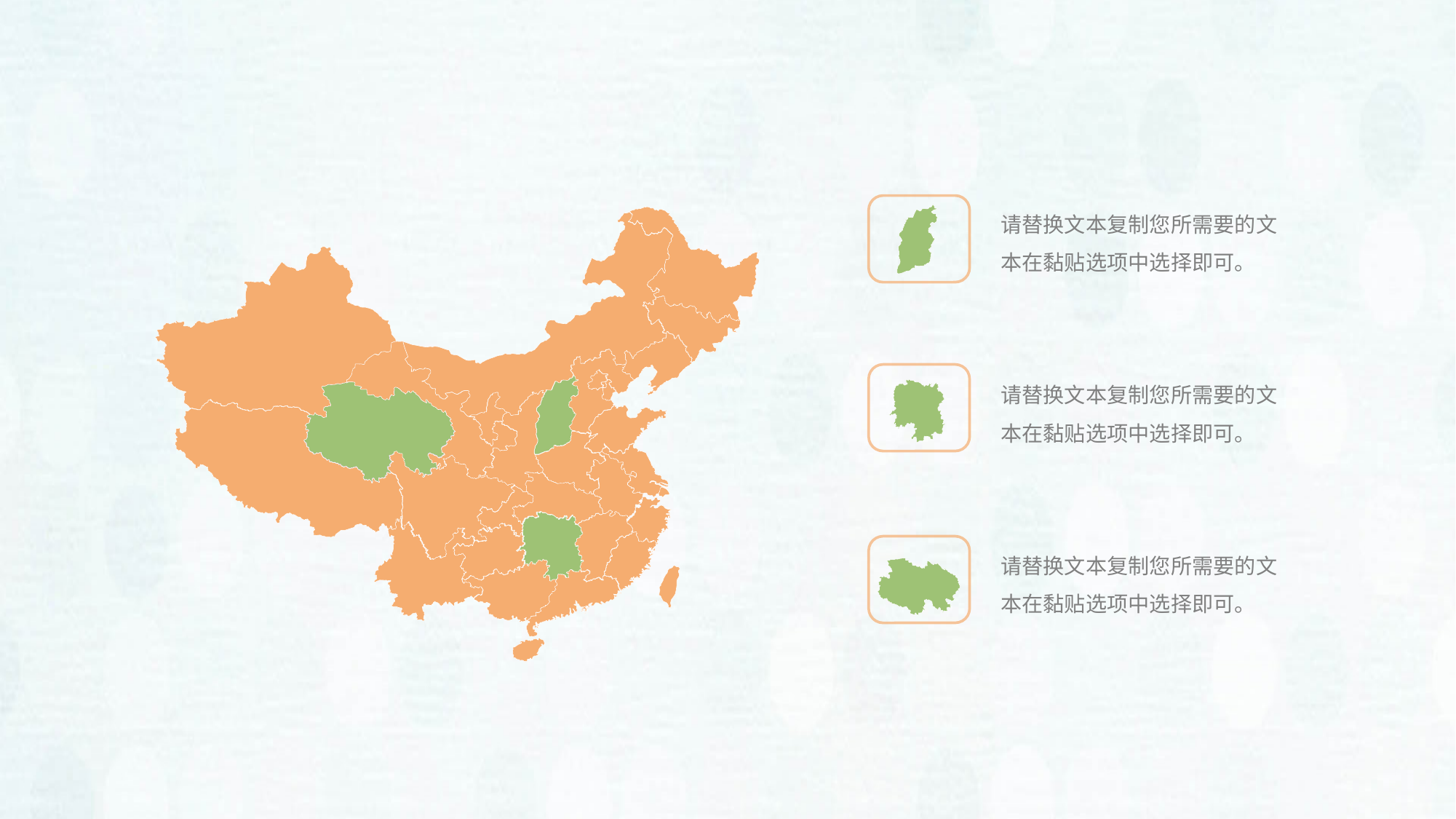

请替换文本复制您所需要的文本在黏贴选项中选择即可。

请替换文本复制您所需要的文本在黏贴选项中选择即可。

请替换文本复制您所需要的文本在黏贴选项中选择即可。